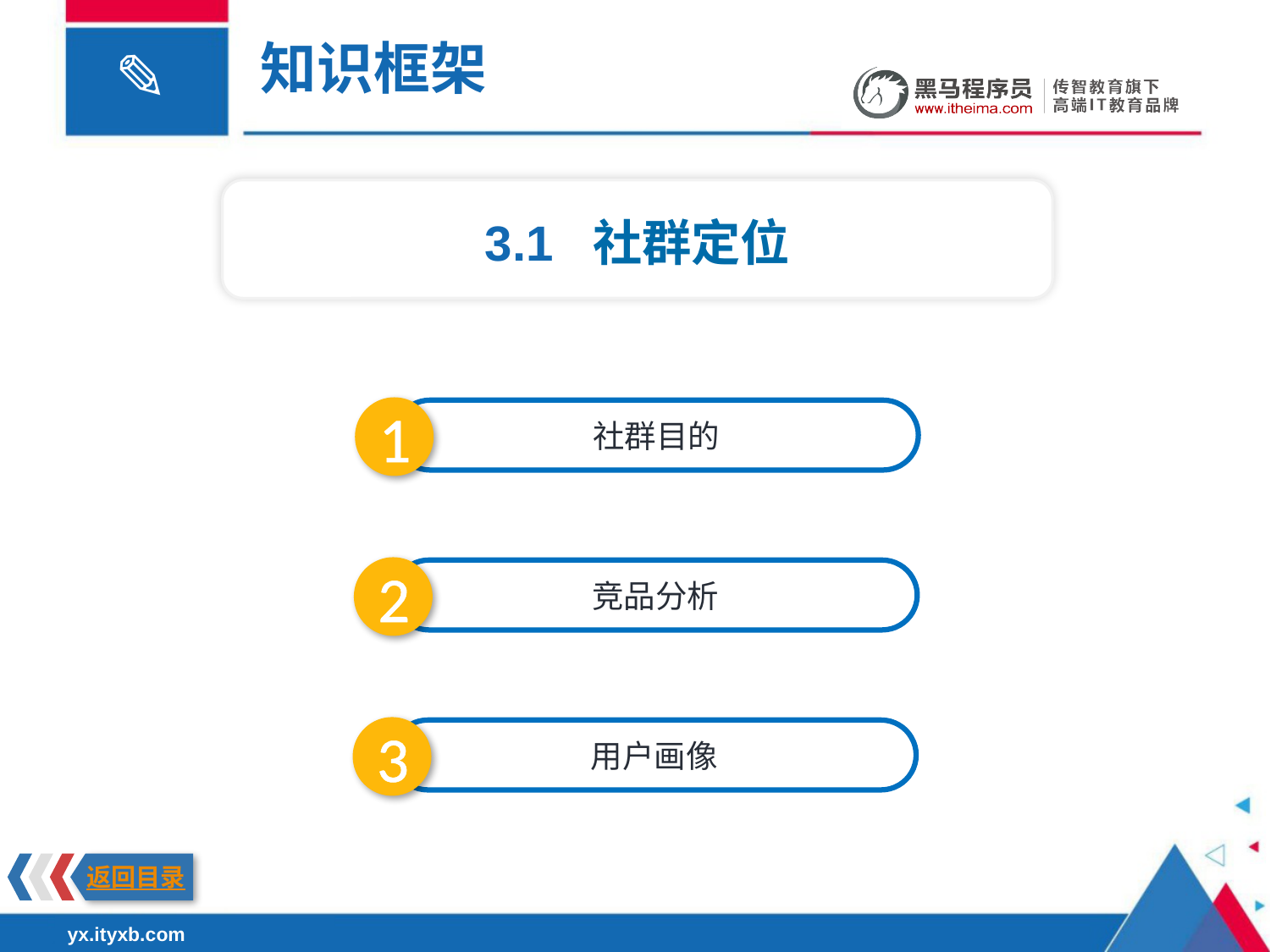

知识框架

3.1  社群定位
1
社群目的
2
竞品分析
3
用户画像

返回目录